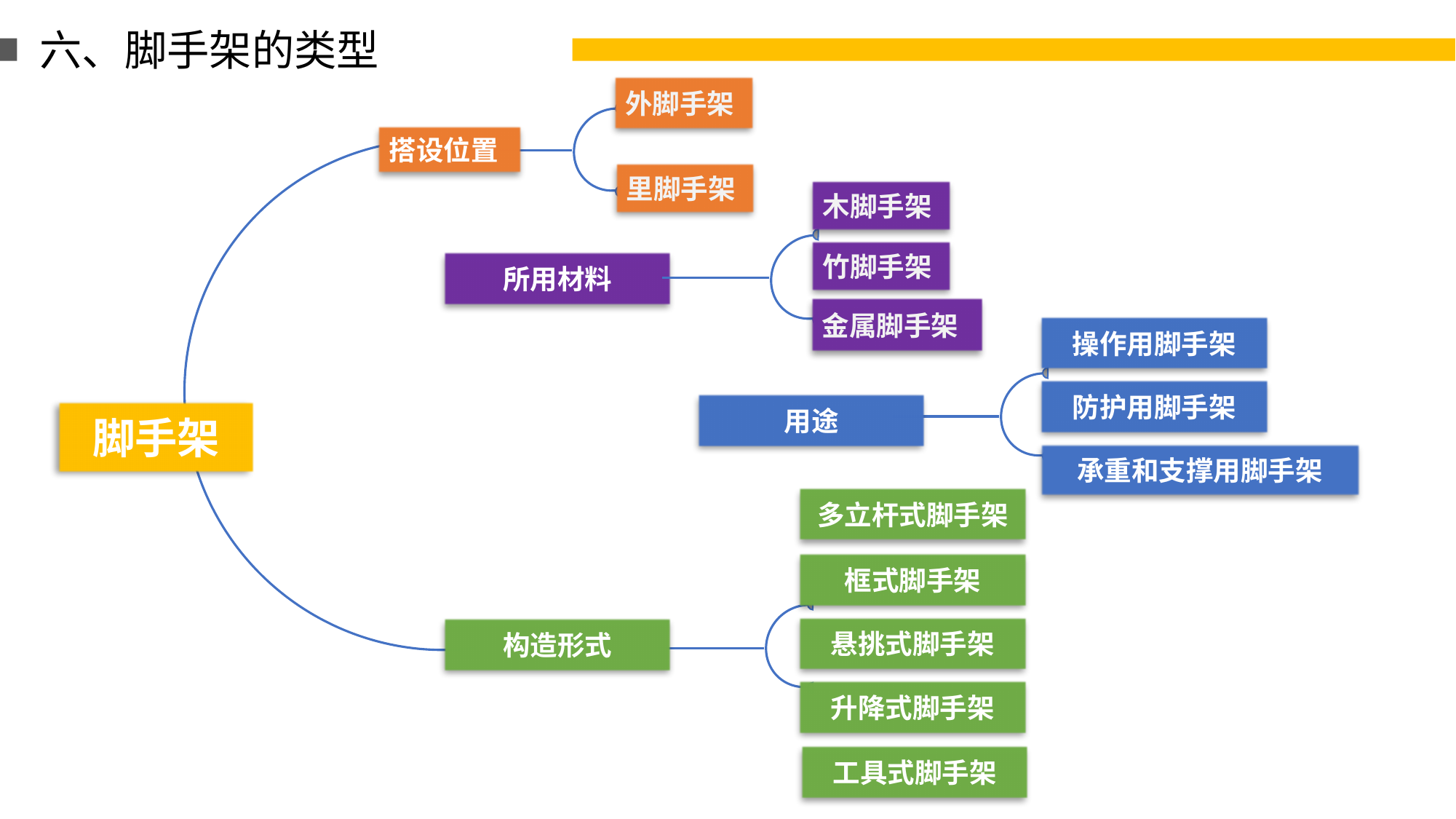

六、脚手架的类型
外脚手架

搭设位置
用途

里脚手架
木脚手架

竹脚手架
所用材料
金属脚手架
操作用脚手架

防护用脚手架
脚手架
承重和支撑用脚手架
多立杆式脚手架

框式脚手架

悬挑式脚手架
构造形式
升降式脚手架
工具式脚手架